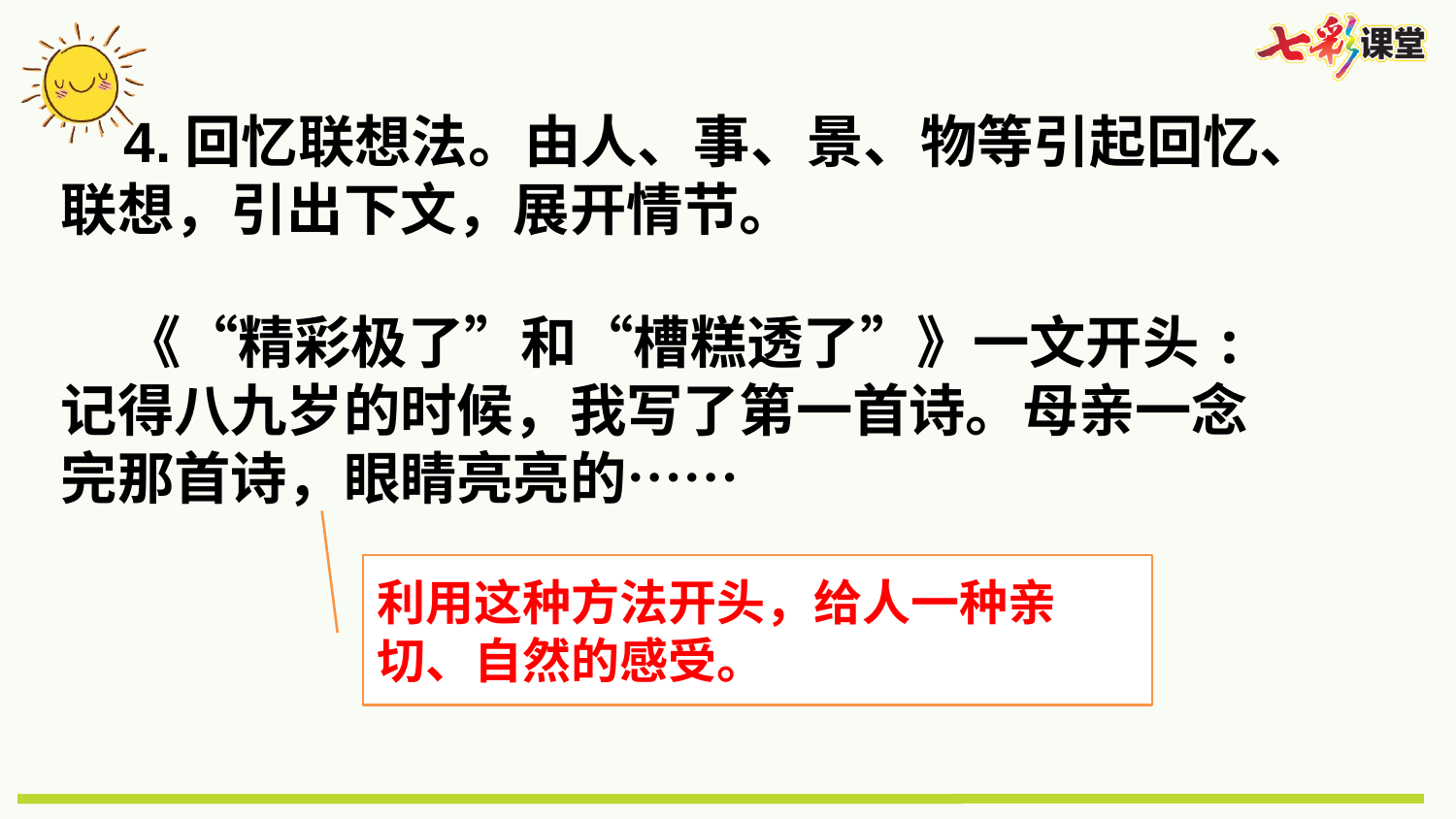

4.回忆联想法。由人、事、景、物等引起回忆、联想，引出下文，展开情节。
    《“精彩极了”和“槽糕透了”》一文开头:记得八九岁的时候，我写了第一首诗。母亲一念完那首诗，眼睛亮亮的……
利用这种方法开头，给人一种亲切、自然的感受。